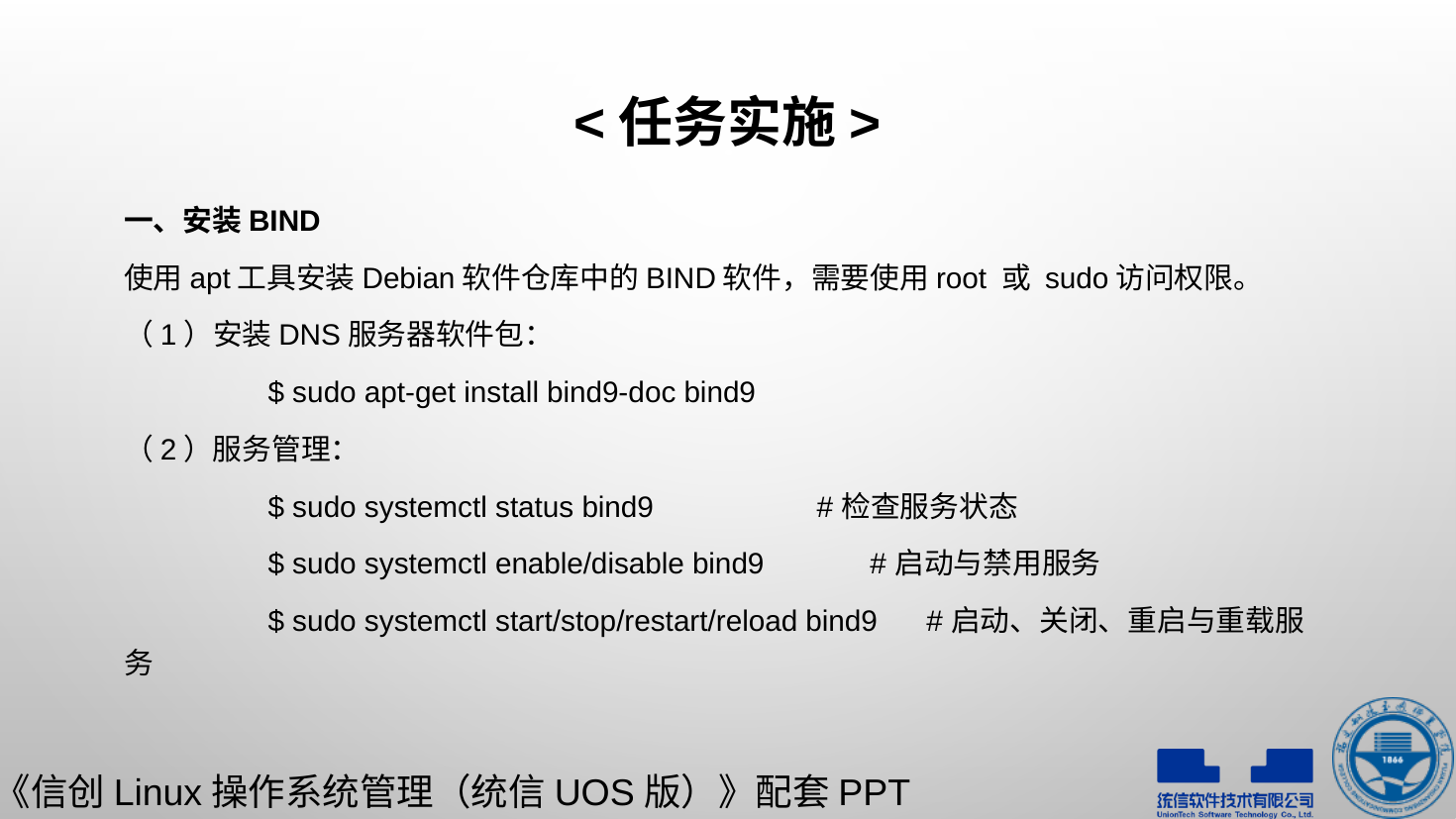

# <任务实施>
一、安装BIND
使用apt工具安装Debian软件仓库中的BIND软件，需要使用root 或 sudo访问权限。
（1）安装DNS服务器软件包：
	$ sudo apt-get install bind9-doc bind9
（2）服务管理：
	$ sudo systemctl status bind9                    #检查服务状态
	$ sudo systemctl enable/disable bind9             #启动与禁用服务
	$ sudo systemctl start/stop/restart/reload bind9      #启动、关闭、重启与重载服务